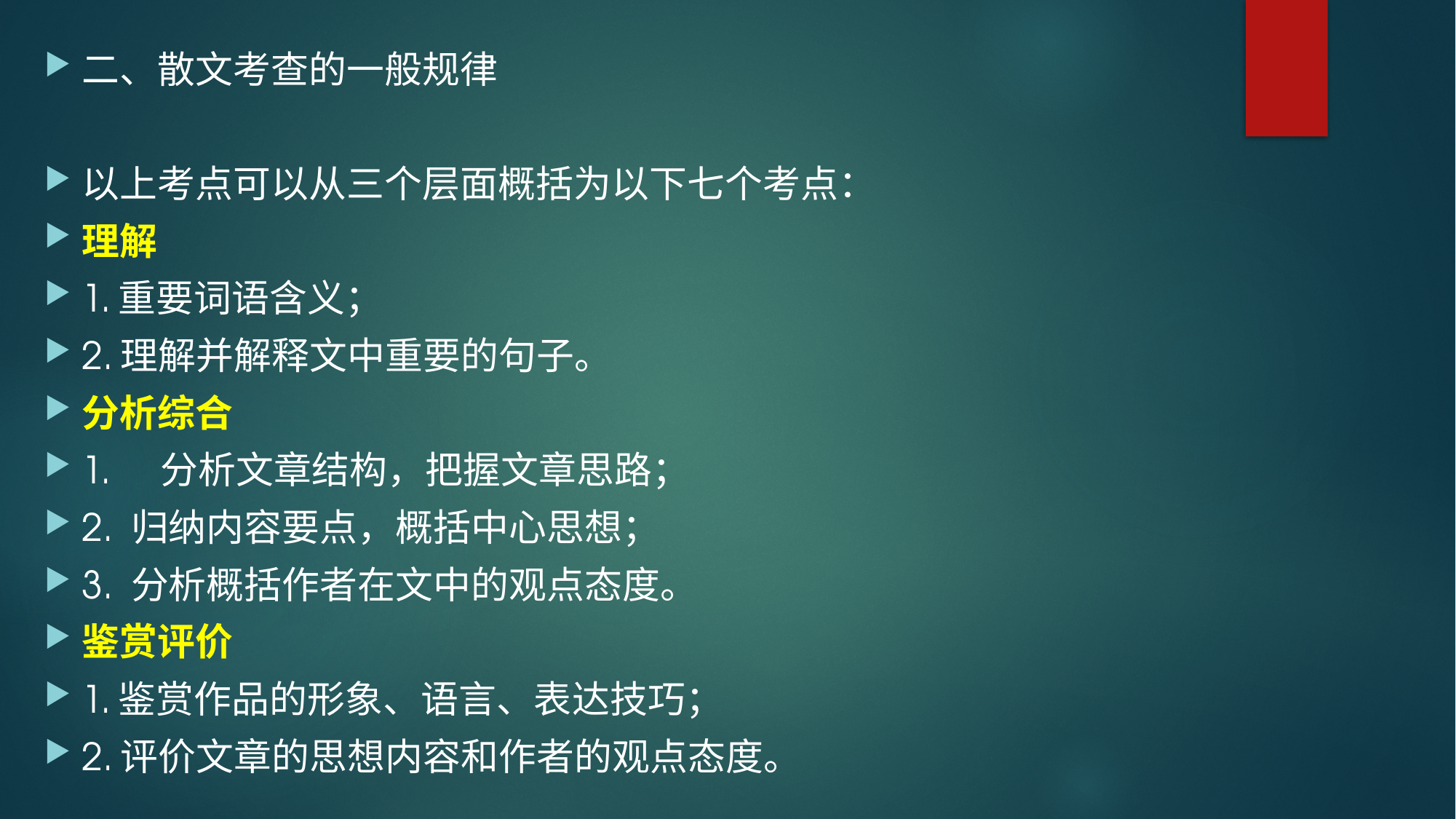

二、散文考查的一般规律

以上考点可以从三个层面概括为以下七个考点：
理解
1.重要词语含义；
2.理解并解释文中重要的句子。
分析综合
1.    分析文章结构，把握文章思路；
2. 归纳内容要点，概括中心思想；
3. 分析概括作者在文中的观点态度。
鉴赏评价
1.鉴赏作品的形象、语言、表达技巧；
2.评价文章的思想内容和作者的观点态度。